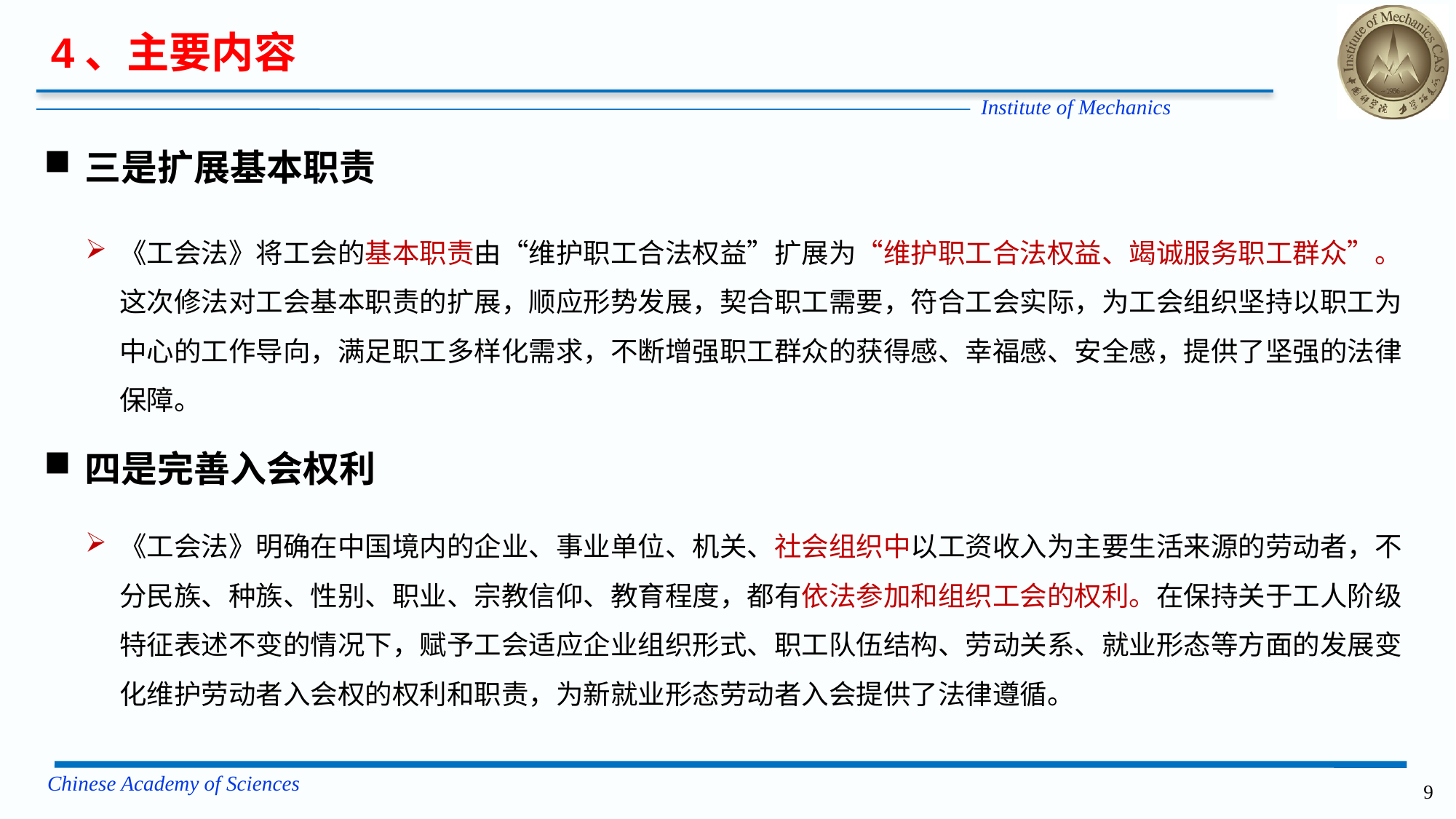

4、主要内容
三是扩展基本职责
《工会法》将工会的基本职责由“维护职工合法权益”扩展为“维护职工合法权益、竭诚服务职工群众”。这次修法对工会基本职责的扩展，顺应形势发展，契合职工需要，符合工会实际，为工会组织坚持以职工为中心的工作导向，满足职工多样化需求，不断增强职工群众的获得感、幸福感、安全感，提供了坚强的法律保障。
四是完善入会权利
《工会法》明确在中国境内的企业、事业单位、机关、社会组织中以工资收入为主要生活来源的劳动者，不分民族、种族、性别、职业、宗教信仰、教育程度，都有依法参加和组织工会的权利。在保持关于工人阶级特征表述不变的情况下，赋予工会适应企业组织形式、职工队伍结构、劳动关系、就业形态等方面的发展变化维护劳动者入会权的权利和职责，为新就业形态劳动者入会提供了法律遵循。
9